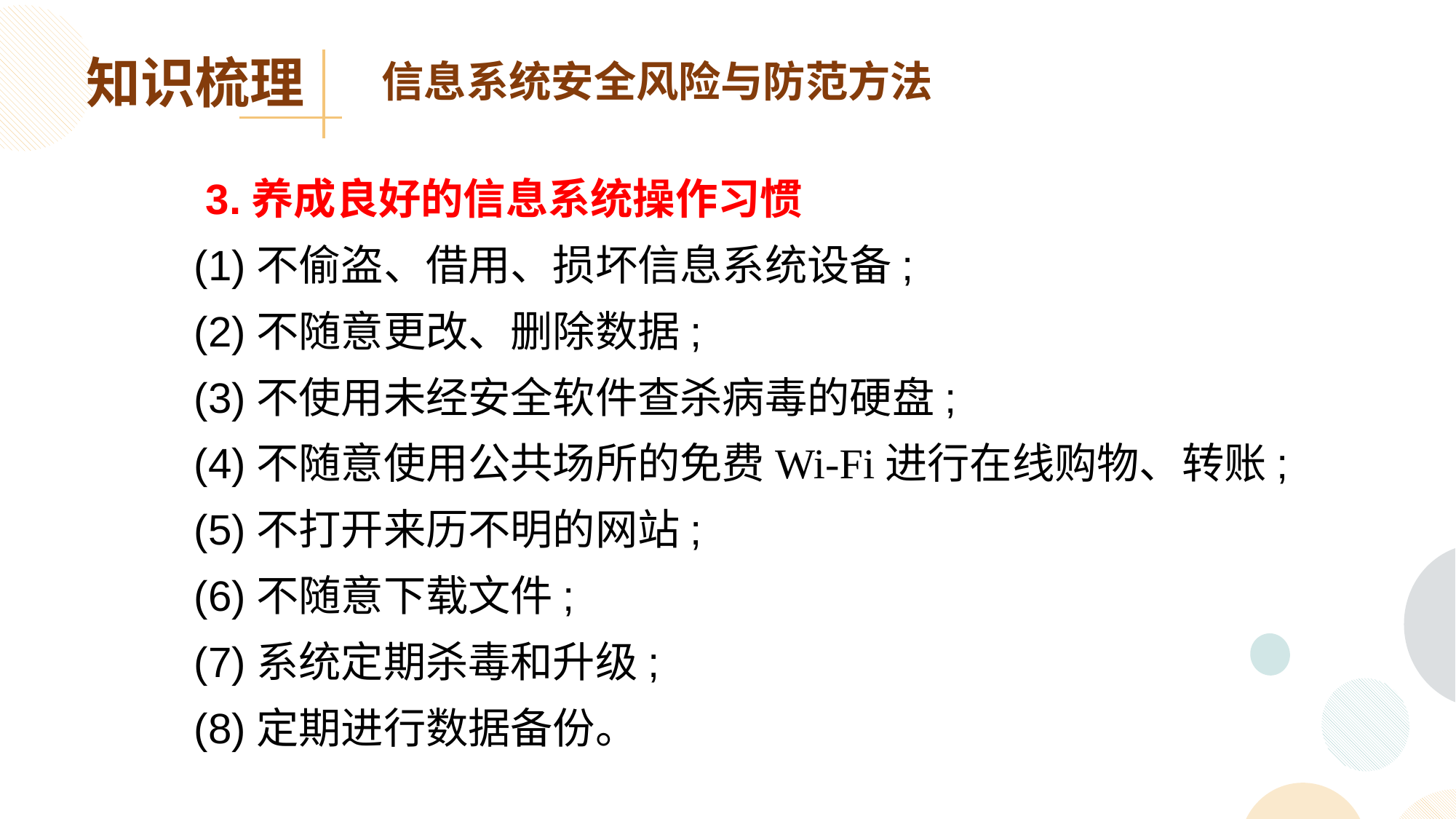

知识梳理
信息系统安全风险与防范方法
    3.养成良好的信息系统操作习惯
   (1)不偷盗、借用、损坏信息系统设备;
   (2)不随意更改、删除数据;
   (3)不使用未经安全软件查杀病毒的硬盘;
   (4)不随意使用公共场所的免费Wi-Fi进行在线购物、转账;
   (5)不打开来历不明的网站;
   (6)不随意下载文件;
   (7)系统定期杀毒和升级;
   (8)定期进行数据备份。